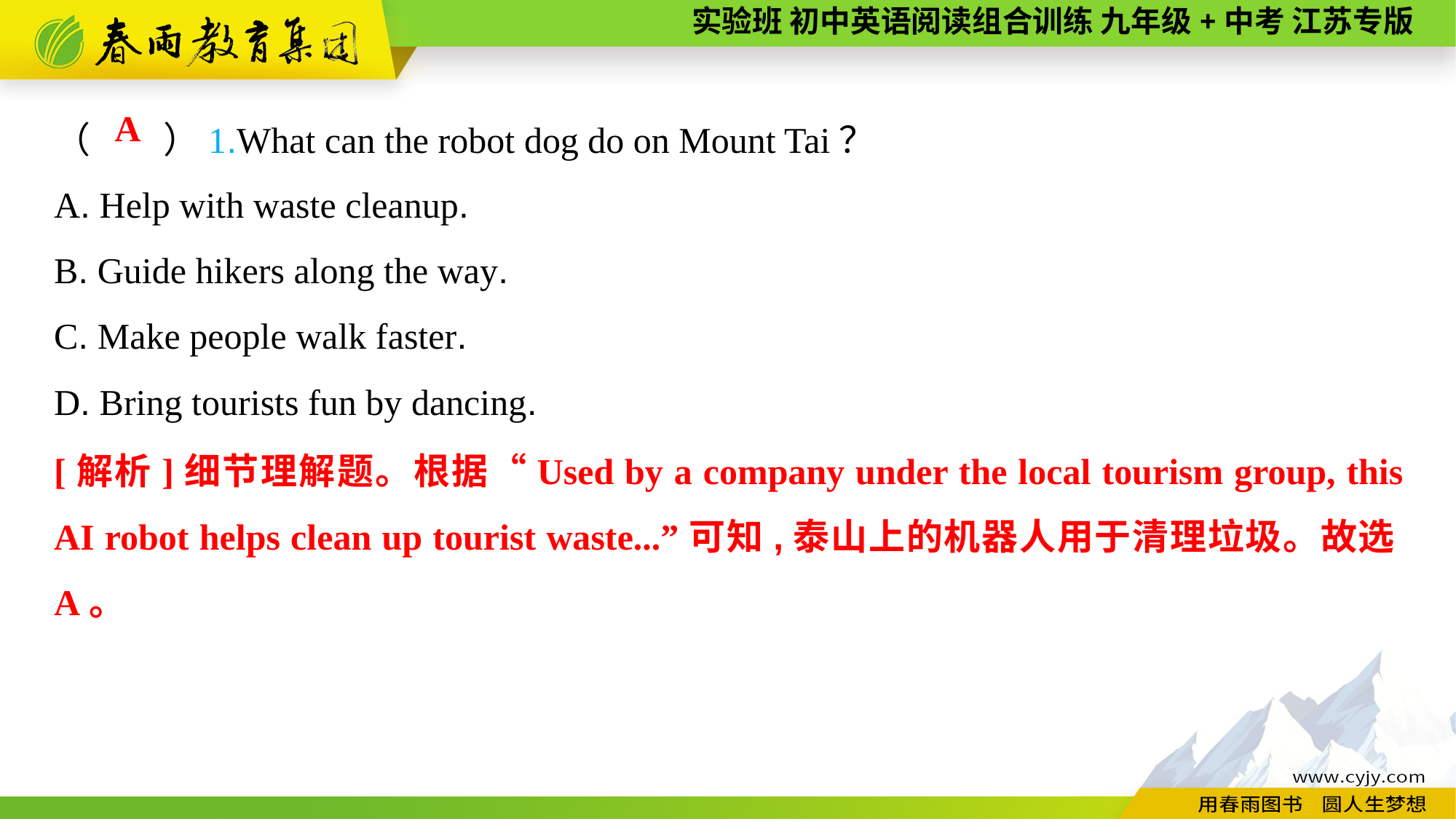

（　　）1.What can the robot dog do on Mount Tai？
A. Help with waste cleanup.
B. Guide hikers along the way.
C. Make people walk faster.
D. Bring tourists fun by dancing.
A
[解析]细节理解题。根据“Used by a company under the local tourism group, this AI robot helps clean up tourist waste...”可知,泰山上的机器人用于清理垃圾。故选A。